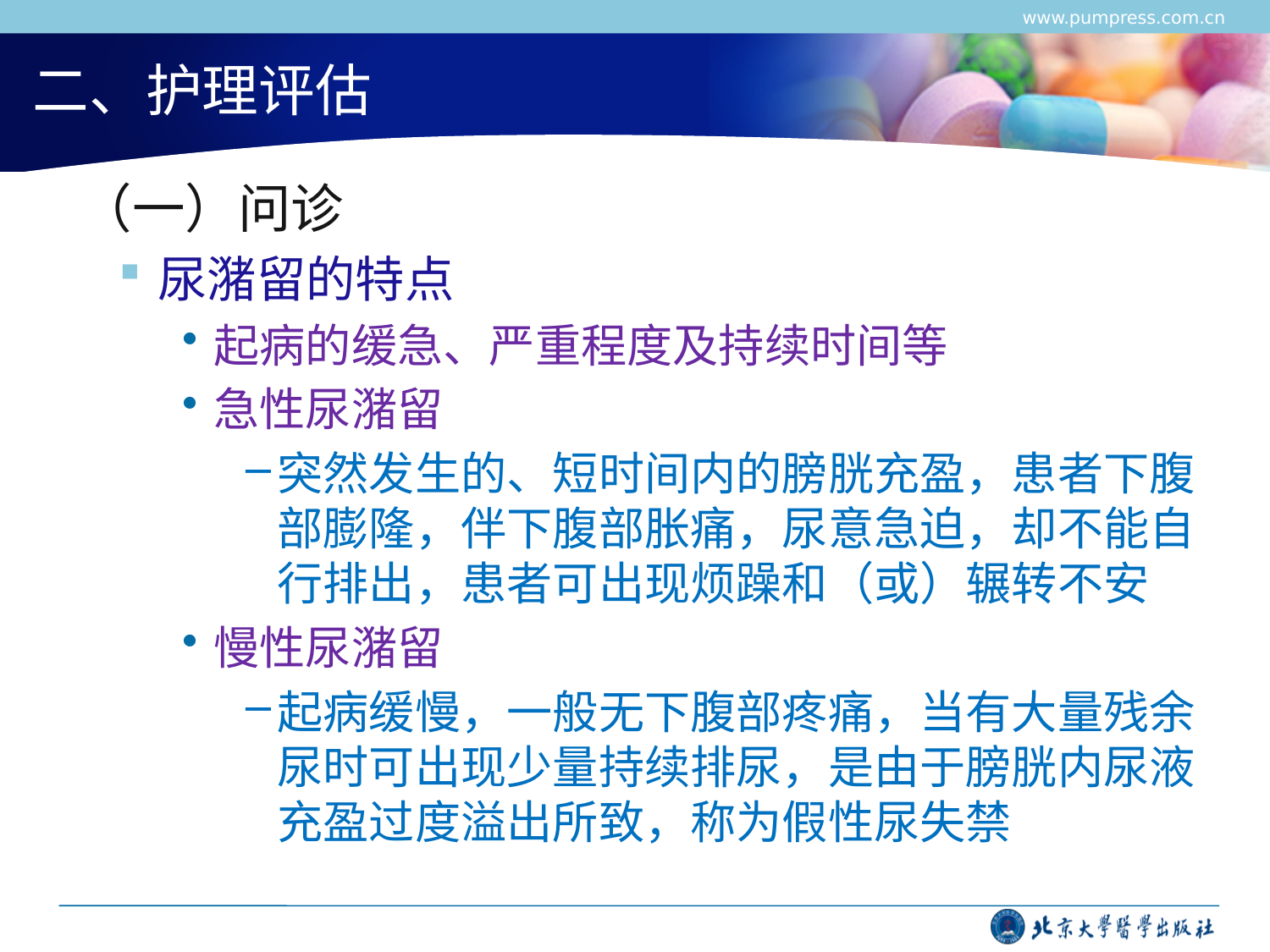

www.pumpress.com.cn
# 二、护理评估
 （一）问诊
尿潴留的特点
起病的缓急、严重程度及持续时间等
急性尿潴留
突然发生的、短时间内的膀胱充盈，患者下腹部膨隆，伴下腹部胀痛，尿意急迫，却不能自行排出，患者可出现烦躁和（或）辗转不安
慢性尿潴留
起病缓慢，一般无下腹部疼痛，当有大量残余尿时可出现少量持续排尿，是由于膀胱内尿液充盈过度溢出所致，称为假性尿失禁